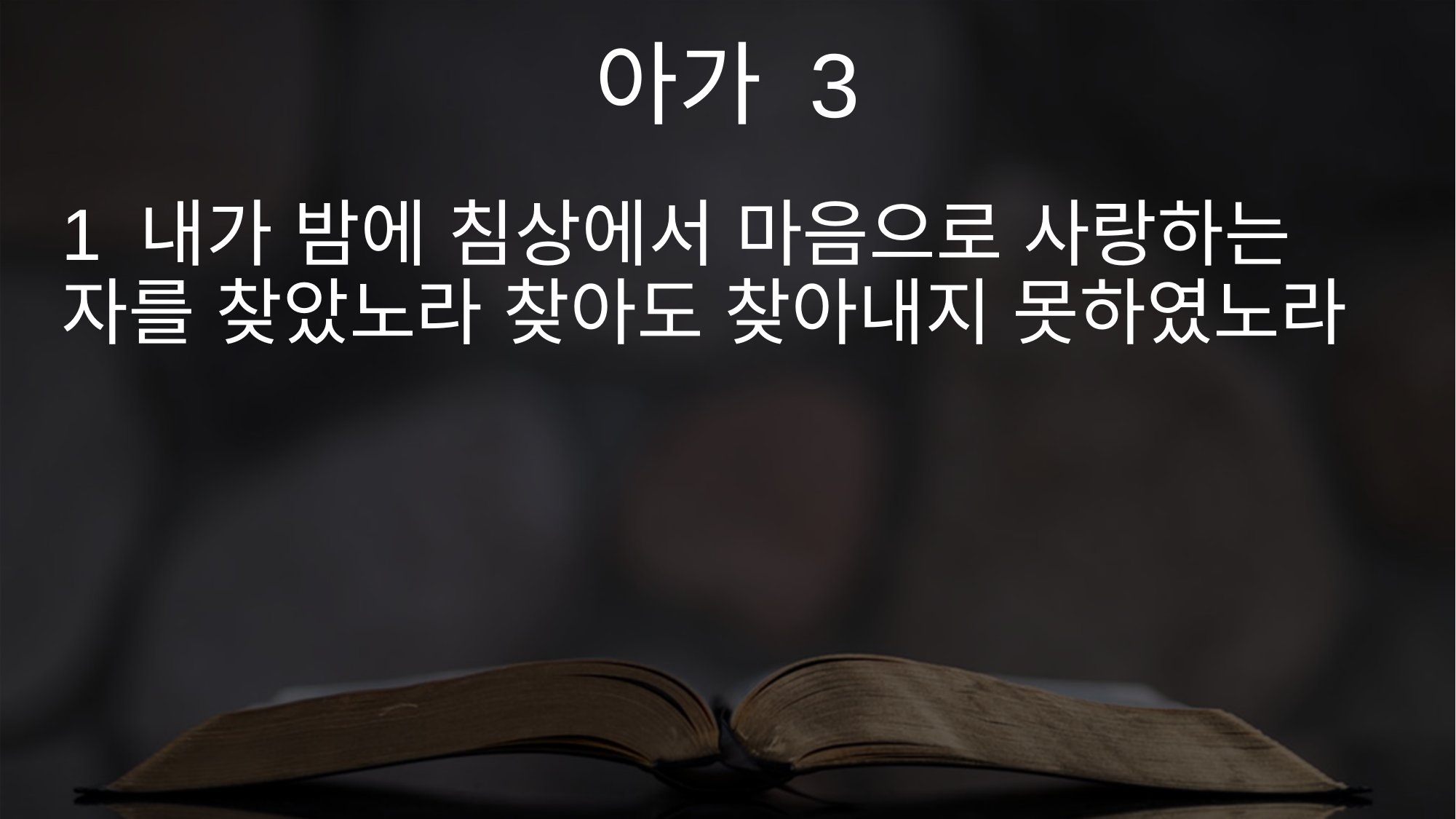

아가 3
1 내가 밤에 침상에서 마음으로 사랑하는 자를 찾았노라 찾아도 찾아내지 못하였노라